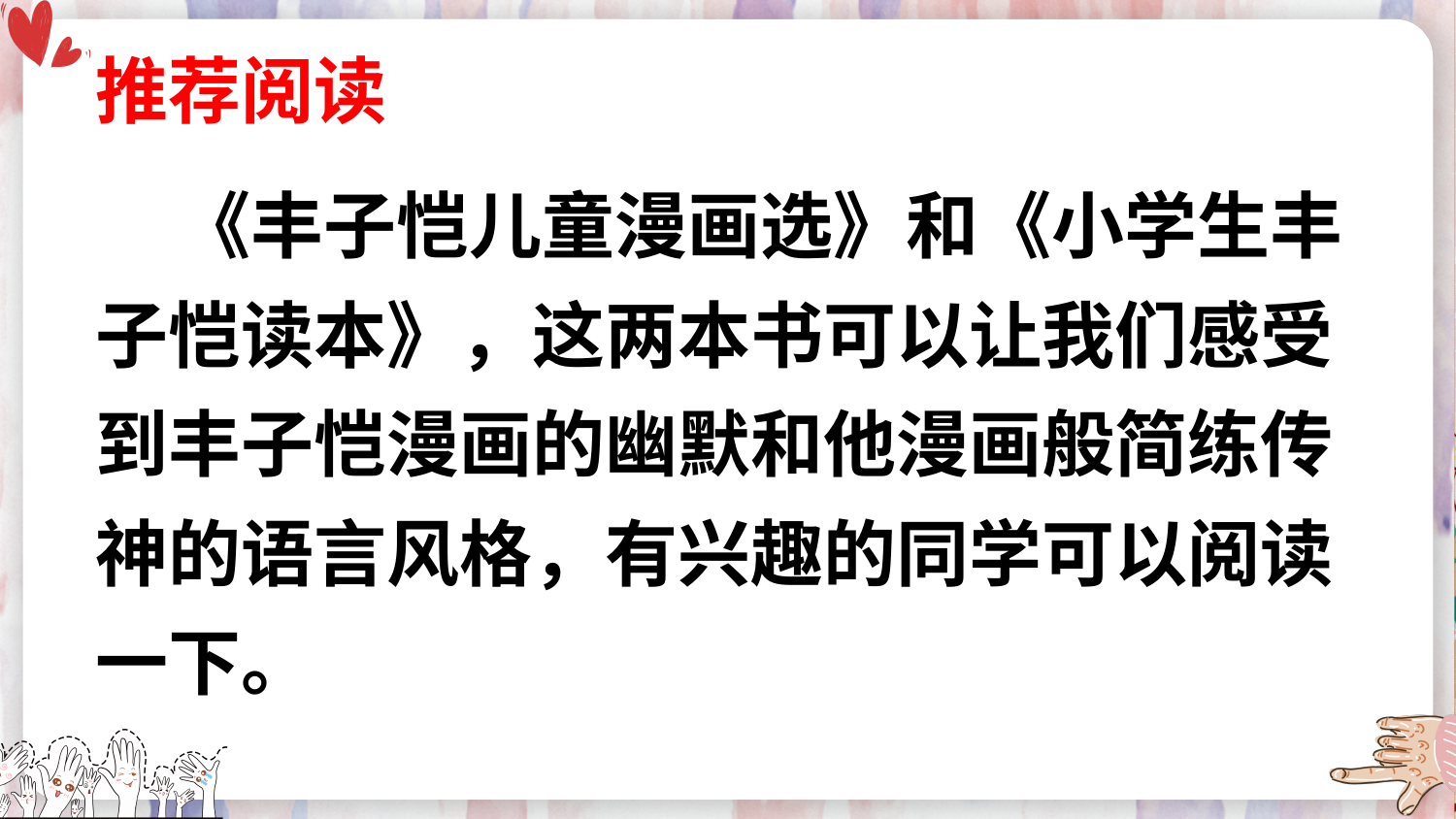

推荐阅读
    《丰子恺儿童漫画选》和《小学生丰子恺读本》，这两本书可以让我们感受到丰子恺漫画的幽默和他漫画般简练传神的语言风格，有兴趣的同学可以阅读一下。